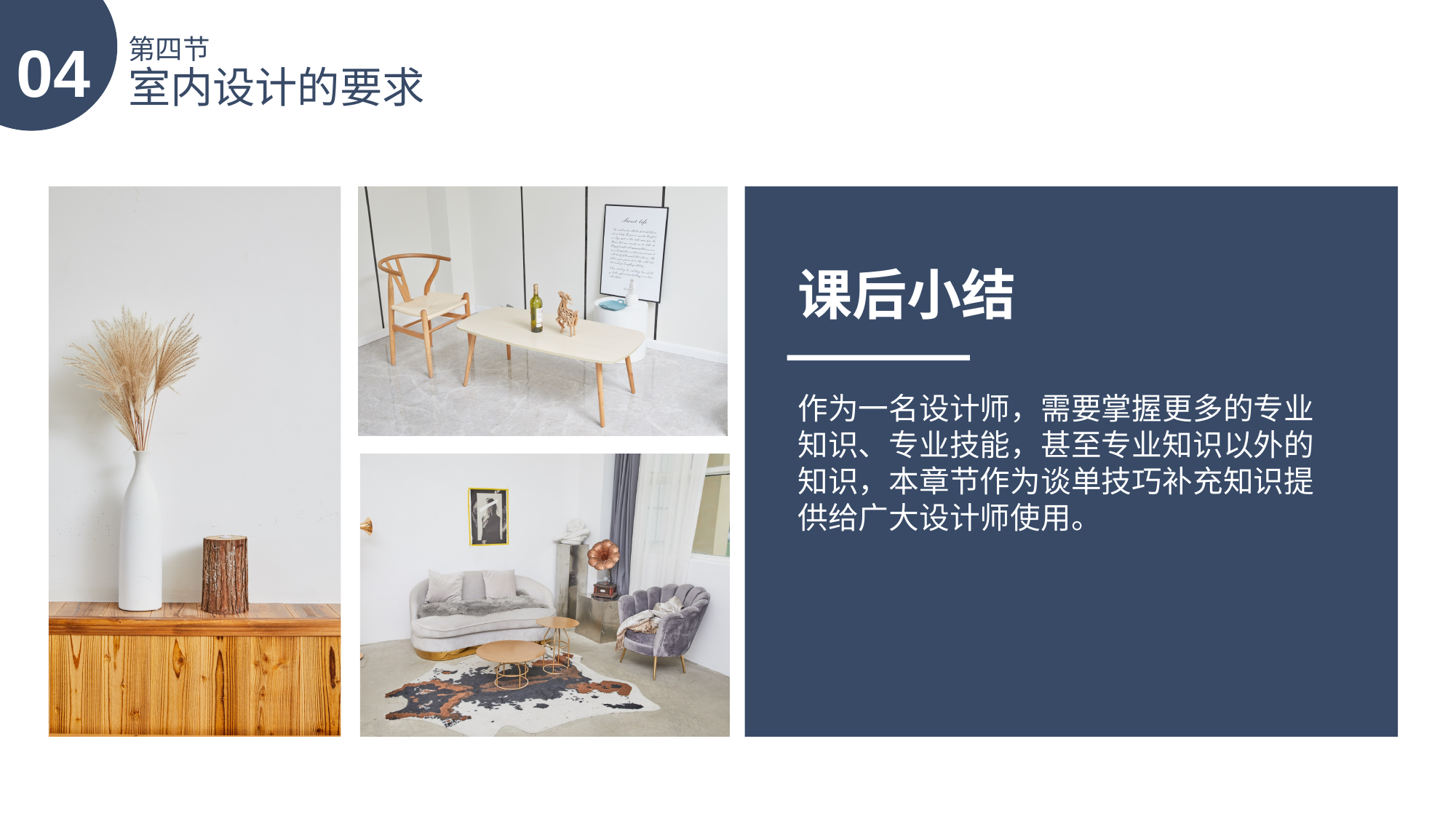

04
第四节
室内设计的要求

课后小结

作为一名设计师，需要掌握更多的专业知识、专业技能，甚至专业知识以外的知识，本章节作为谈单技巧补充知识提供给广大设计师使用。